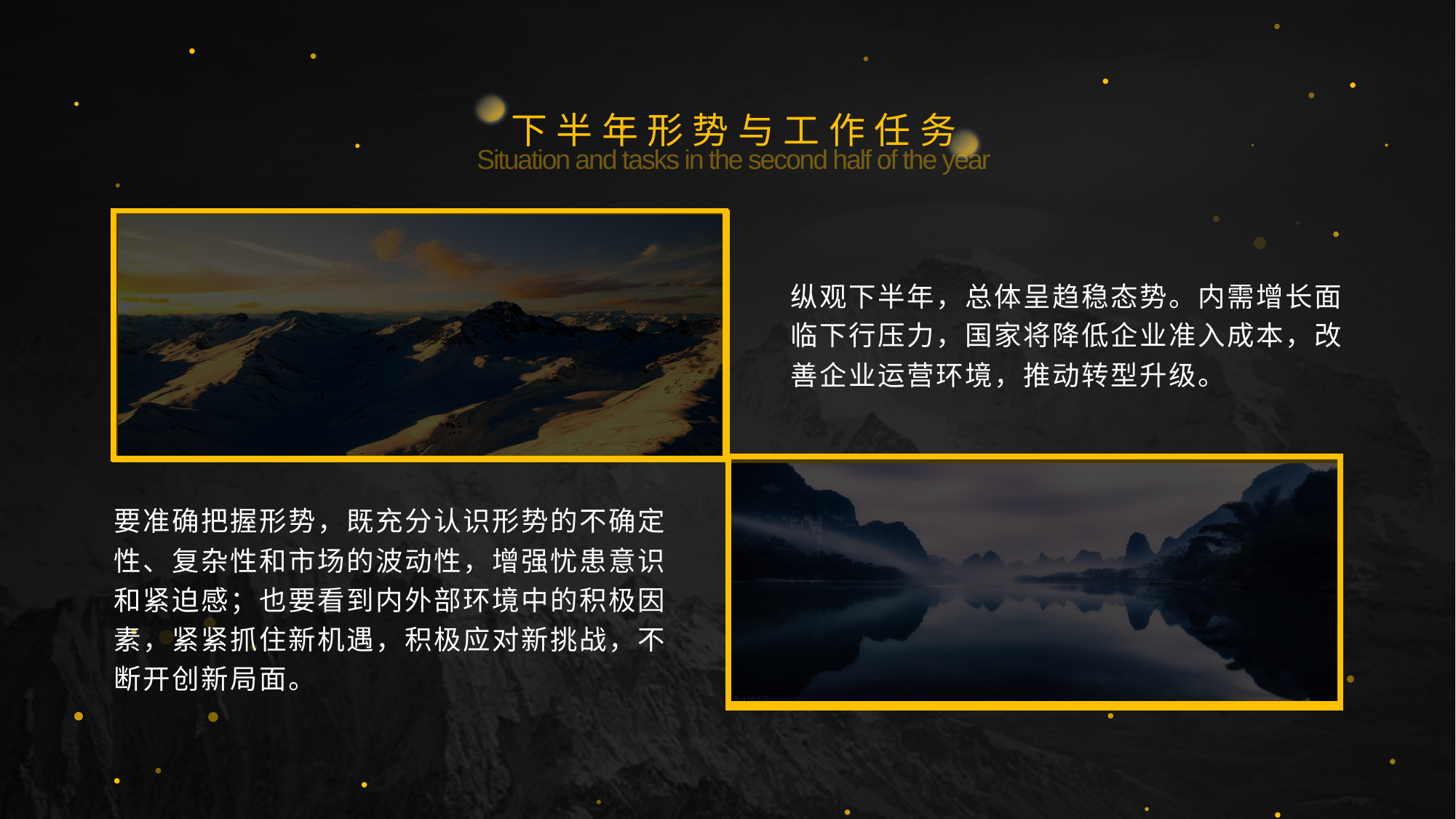

下半年形势与工作任务

Situation and tasks in the second half of the year

纵观下半年，总体呈趋稳态势。内需增长面临下行压力，国家将降低企业准入成本，改善企业运营环境，推动转型升级。

要准确把握形势，既充分认识形势的不确定性、复杂性和市场的波动性，增强忧患意识和紧迫感；也要看到内外部环境中的积极因素，紧紧抓住新机遇，积极应对新挑战，不断开创新局面。